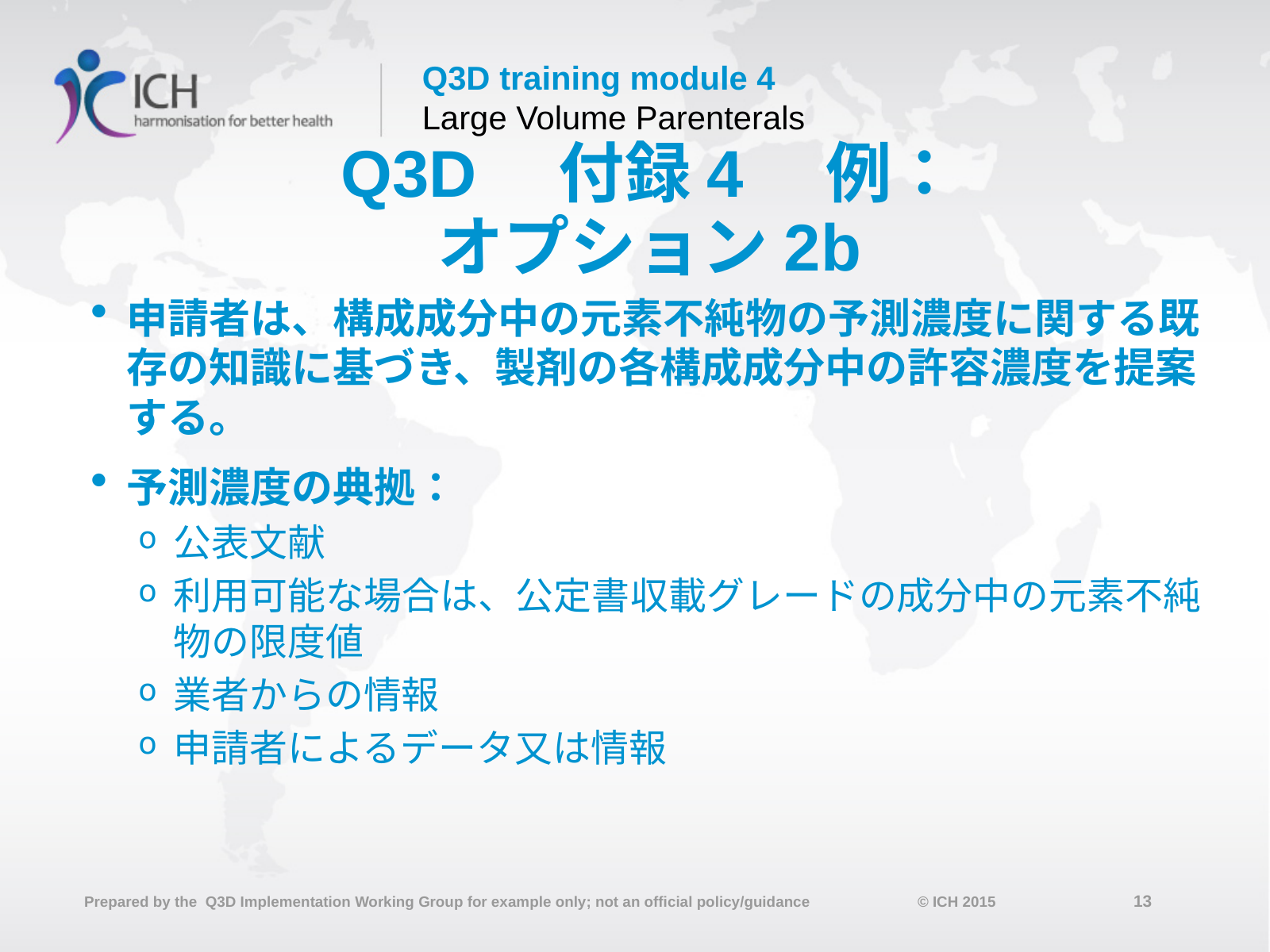

# Q3D　付録4　例： オプション2b
申請者は、構成成分中の元素不純物の予測濃度に関する既存の知識に基づき、製剤の各構成成分中の許容濃度を提案する。
予測濃度の典拠：
公表文献
利用可能な場合は、公定書収載グレードの成分中の元素不純物の限度値
業者からの情報
申請者によるデータ又は情報